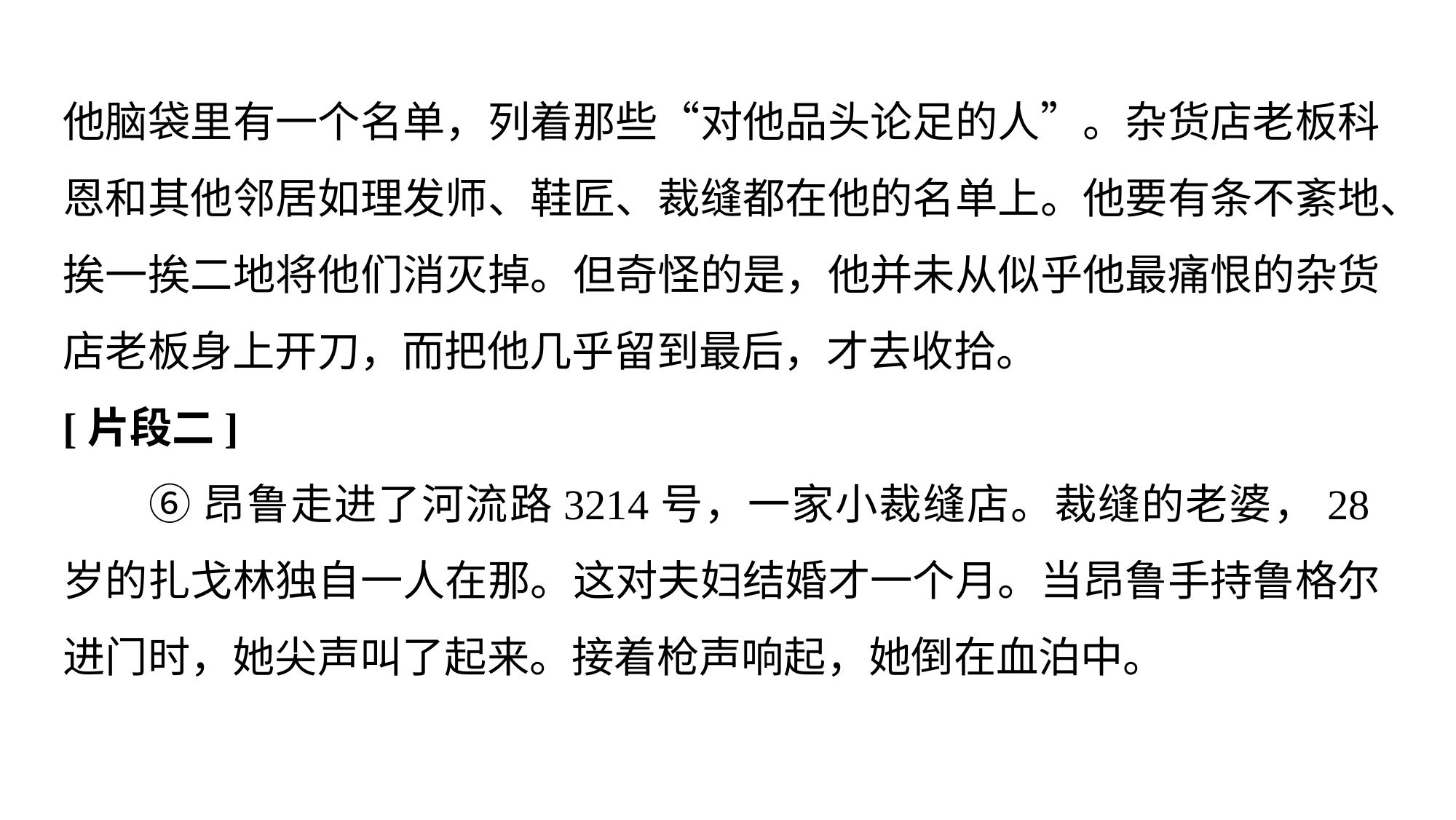

他脑袋里有一个名单，列着那些“对他品头论足的人”。杂货店老板科恩和其他邻居如理发师、鞋匠、裁缝都在他的名单上。他要有条不紊地、挨一挨二地将他们消灭掉。但奇怪的是，他并未从似乎他最痛恨的杂货店老板身上开刀，而把他几乎留到最后，才去收拾。
[片段二]
⑥昂鲁走进了河流路3214号，一家小裁缝店。裁缝的老婆，28岁的扎戈林独自一人在那。这对夫妇结婚才一个月。当昂鲁手持鲁格尔进门时，她尖声叫了起来。接着枪声响起，她倒在血泊中。